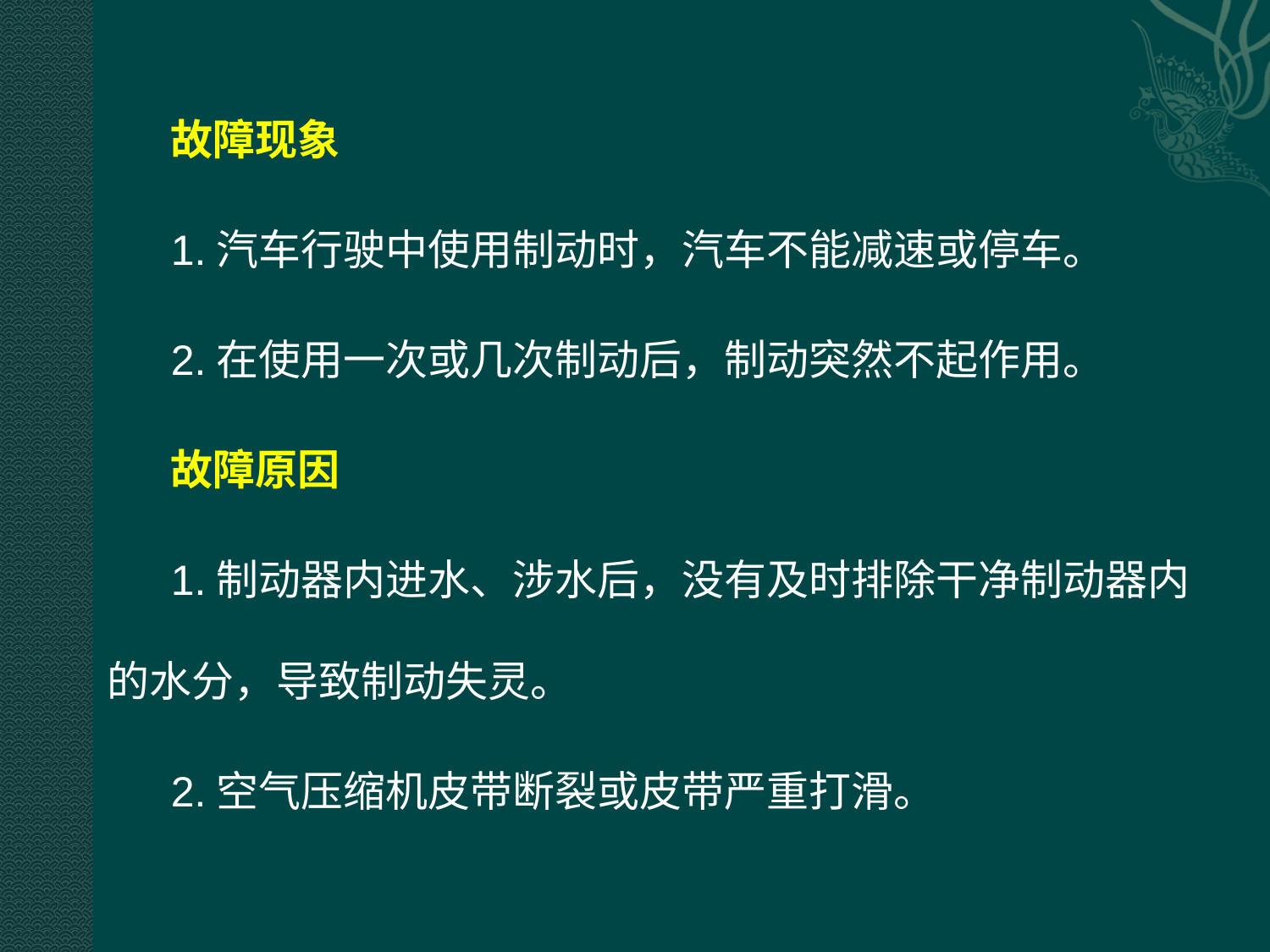

故障现象
1.汽车行驶中使用制动时，汽车不能减速或停车。
2.在使用一次或几次制动后，制动突然不起作用。
故障原因
1.制动器内进水、涉水后，没有及时排除干净制动器内的水分，导致制动失灵。
2.空气压缩机皮带断裂或皮带严重打滑。